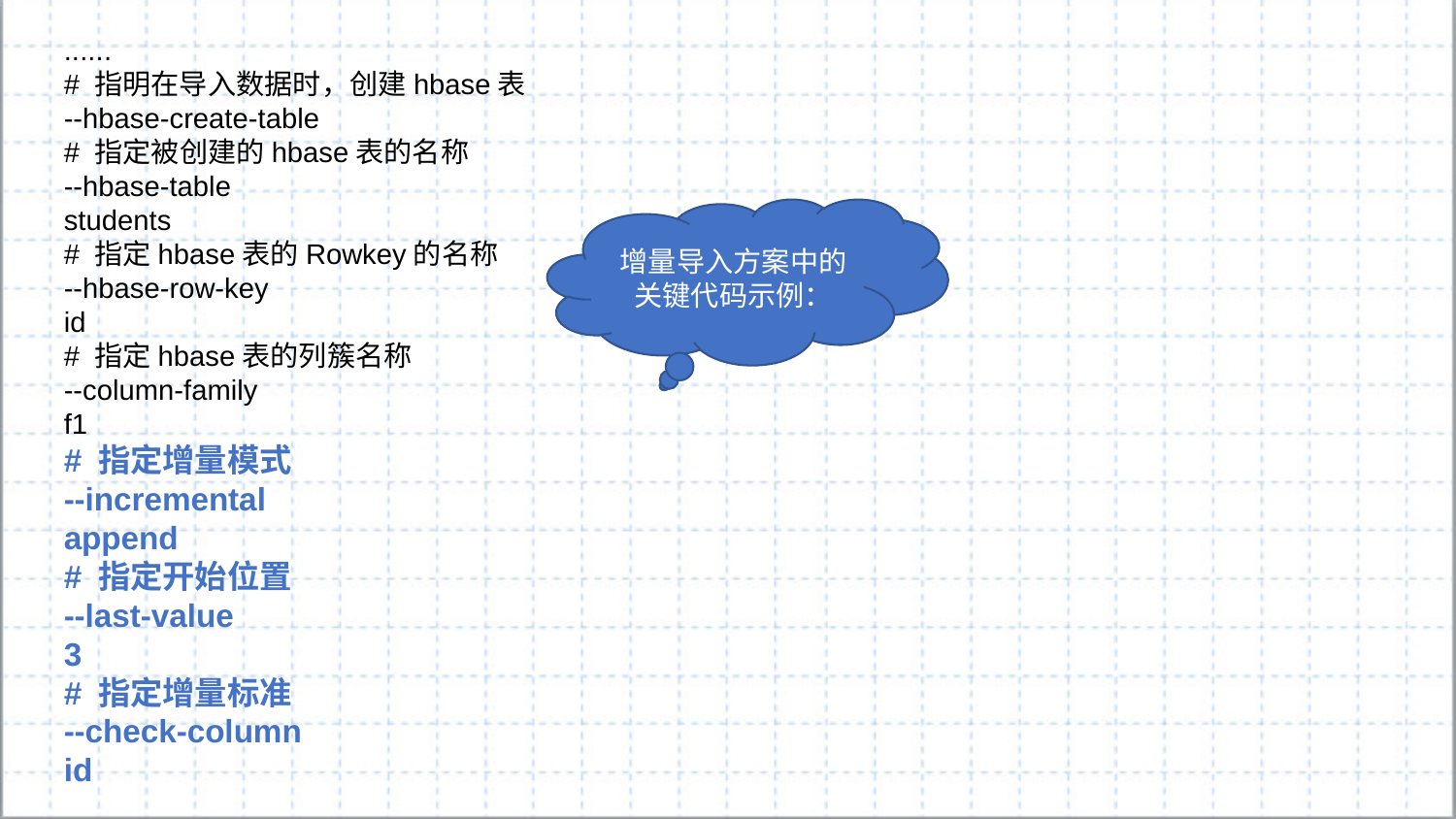

......
# 指明在导入数据时，创建hbase表
--hbase-create-table
# 指定被创建的hbase表的名称
--hbase-table
students
# 指定hbase表的Rowkey的名称
--hbase-row-key
id
# 指定hbase表的列簇名称
--column-family
f1
# 指定增量模式
--incremental
append
# 指定开始位置
--last-value
3
# 指定增量标准
--check-column
id
增量导入方案中的关键代码示例：